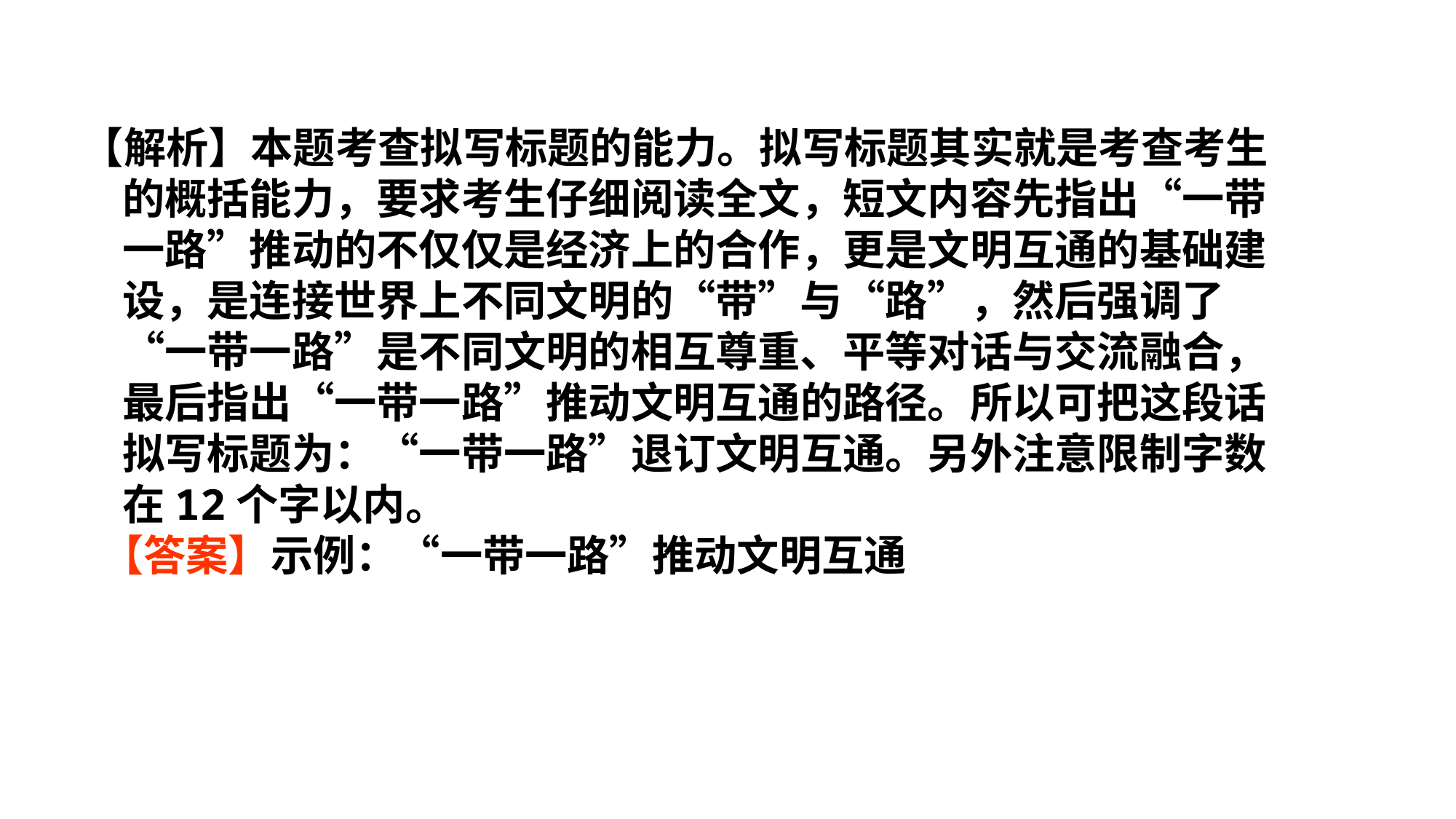

【解析】本题考查拟写标题的能力。拟写标题其实就是考查考生的概括能力，要求考生仔细阅读全文，短文内容先指出“一带一路”推动的不仅仅是经济上的合作，更是文明互通的基础建设，是连接世界上不同文明的“带”与“路”，然后强调了“一带一路”是不同文明的相互尊重、平等对话与交流融合，最后指出“一带一路”推动文明互通的路径。所以可把这段话拟写标题为：“一带一路”退订文明互通。另外注意限制字数在12个字以内。
 【答案】示例：“一带一路”推动文明互通